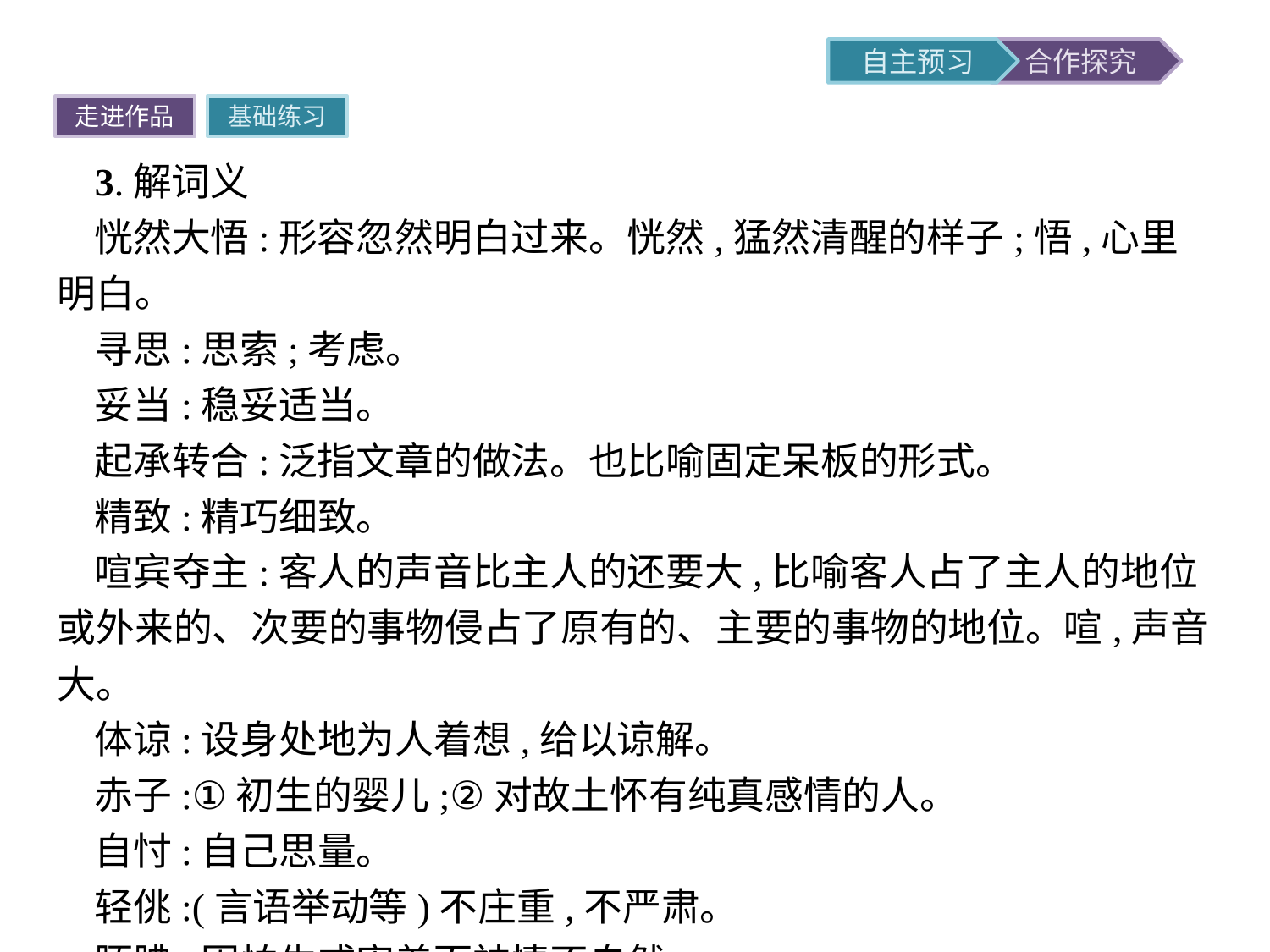

走进作品
基础练习
3.解词义
恍然大悟:形容忽然明白过来。恍然,猛然清醒的样子;悟,心里明白。
寻思:思索;考虑。
妥当:稳妥适当。
起承转合:泛指文章的做法。也比喻固定呆板的形式。
精致:精巧细致。
喧宾夺主:客人的声音比主人的还要大,比喻客人占了主人的地位或外来的、次要的事物侵占了原有的、主要的事物的地位。喧,声音大。
体谅:设身处地为人着想,给以谅解。
赤子:①初生的婴儿;②对故土怀有纯真感情的人。
自忖:自己思量。
轻佻:(言语举动等)不庄重,不严肃。
腼腆:因怕生或害羞而神情不自然。